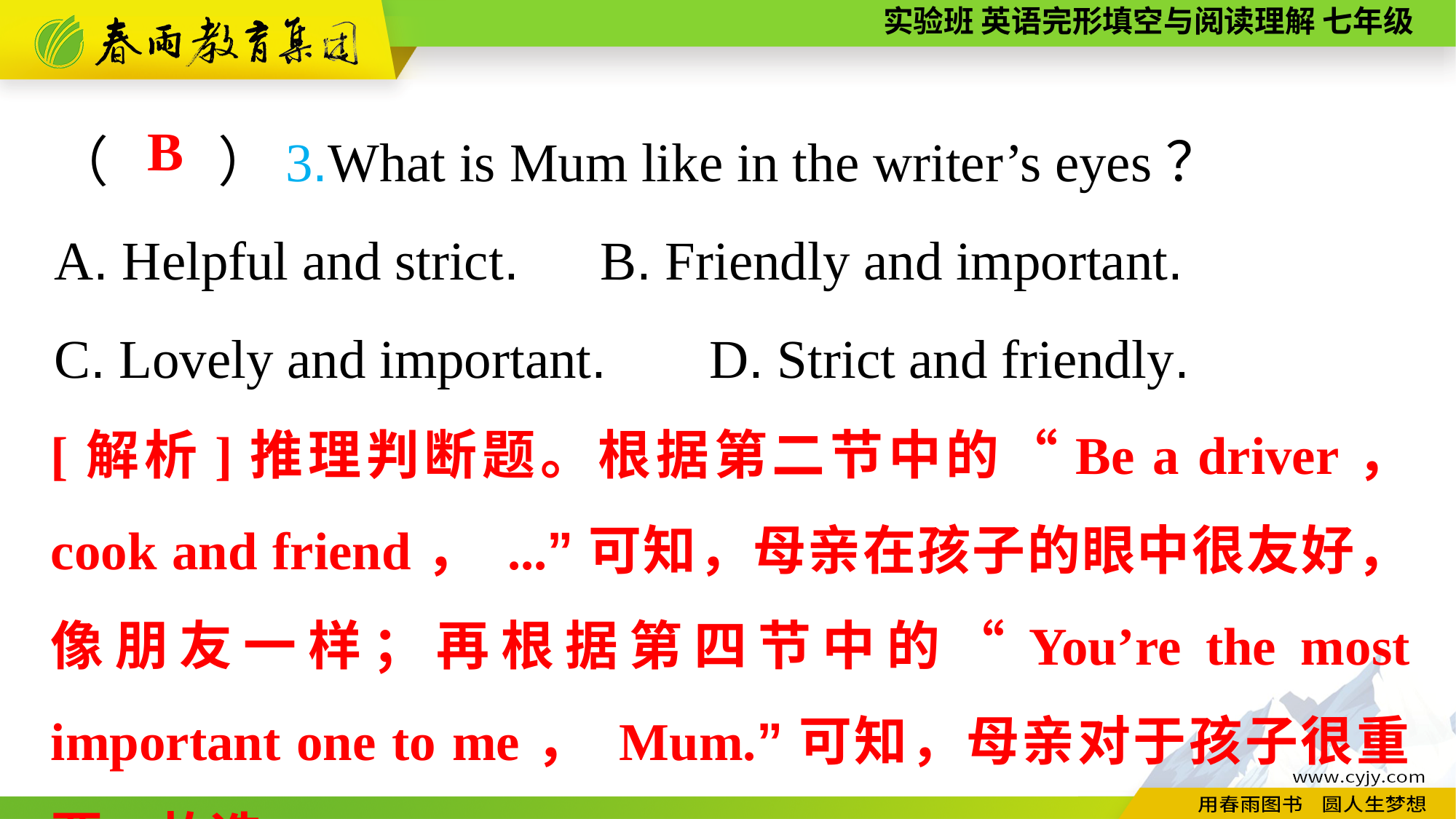

（　　）3.What is Mum like in the writer’s eyes？
A. Helpful and strict.	B. Friendly and important.
C. Lovely and important.	D. Strict and friendly.
B
[解析]推理判断题。根据第二节中的“Be a driver， cook and friend， ...”可知，母亲在孩子的眼中很友好，像朋友一样；再根据第四节中的“You’re the most important one to me， Mum.”可知，母亲对于孩子很重要。故选B。